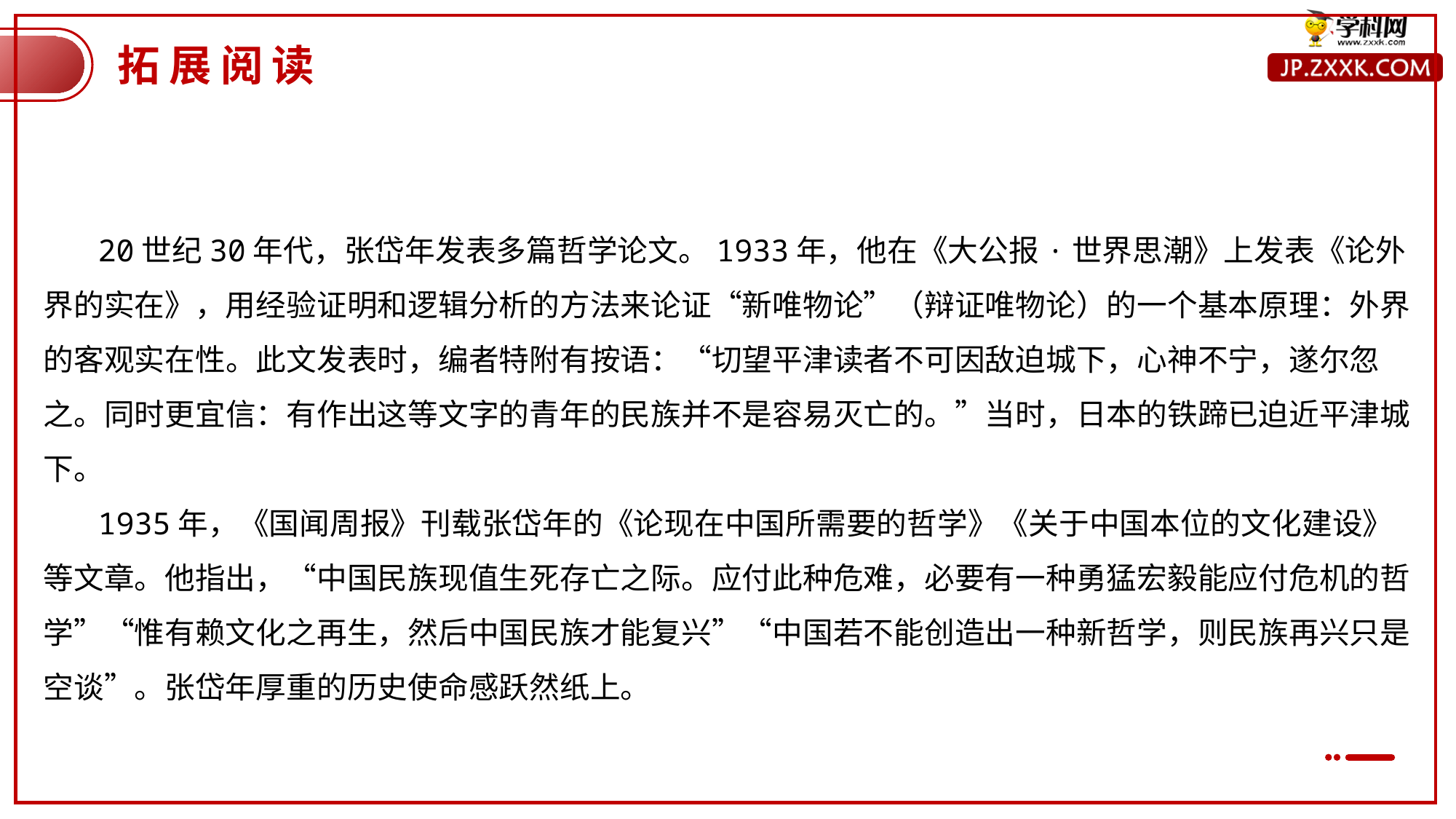

拓展阅读

20世纪30年代，张岱年发表多篇哲学论文。1933年，他在《大公报·世界思潮》上发表《论外界的实在》，用经验证明和逻辑分析的方法来论证“新唯物论”（辩证唯物论）的一个基本原理：外界的客观实在性。此文发表时，编者特附有按语：“切望平津读者不可因敌迫城下，心神不宁，遂尔忽之。同时更宜信：有作出这等文字的青年的民族并不是容易灭亡的。”当时，日本的铁蹄已迫近平津城下。
1935年，《国闻周报》刊载张岱年的《论现在中国所需要的哲学》《关于中国本位的文化建设》等文章。他指出，“中国民族现值生死存亡之际。应付此种危难，必要有一种勇猛宏毅能应付危机的哲学”“惟有赖文化之再生，然后中国民族才能复兴”“中国若不能创造出一种新哲学，则民族再兴只是空谈”。张岱年厚重的历史使命感跃然纸上。